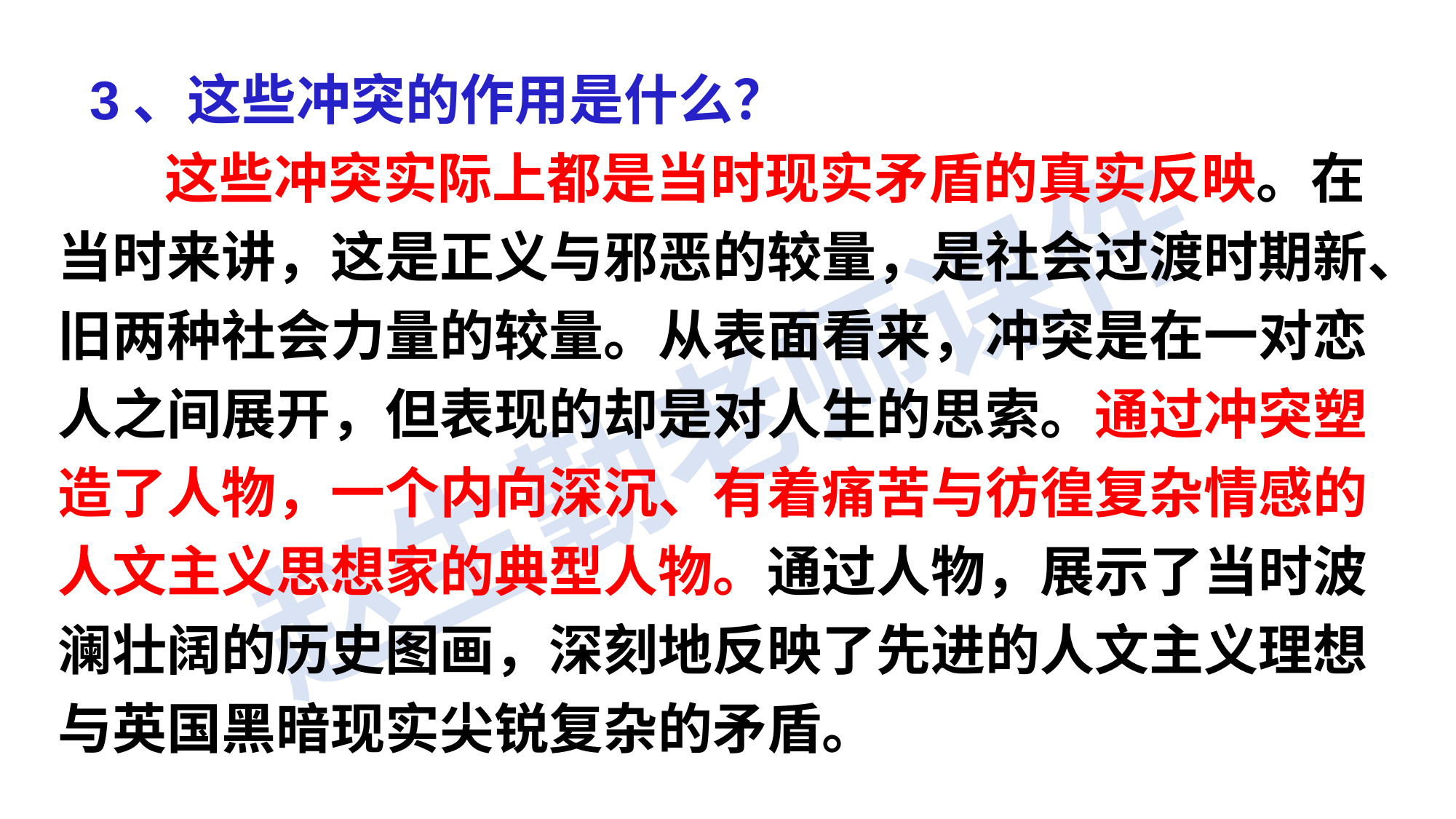

3、这些冲突的作用是什么？
     这些冲突实际上都是当时现实矛盾的真实反映。在当时来讲，这是正义与邪恶的较量，是社会过渡时期新、旧两种社会力量的较量。从表面看来，冲突是在一对恋人之间展开，但表现的却是对人生的思索。通过冲突塑造了人物，一个内向深沉、有着痛苦与彷徨复杂情感的人文主义思想家的典型人物。通过人物，展示了当时波澜壮阔的历史图画，深刻地反映了先进的人文主义理想与英国黑暗现实尖锐复杂的矛盾。